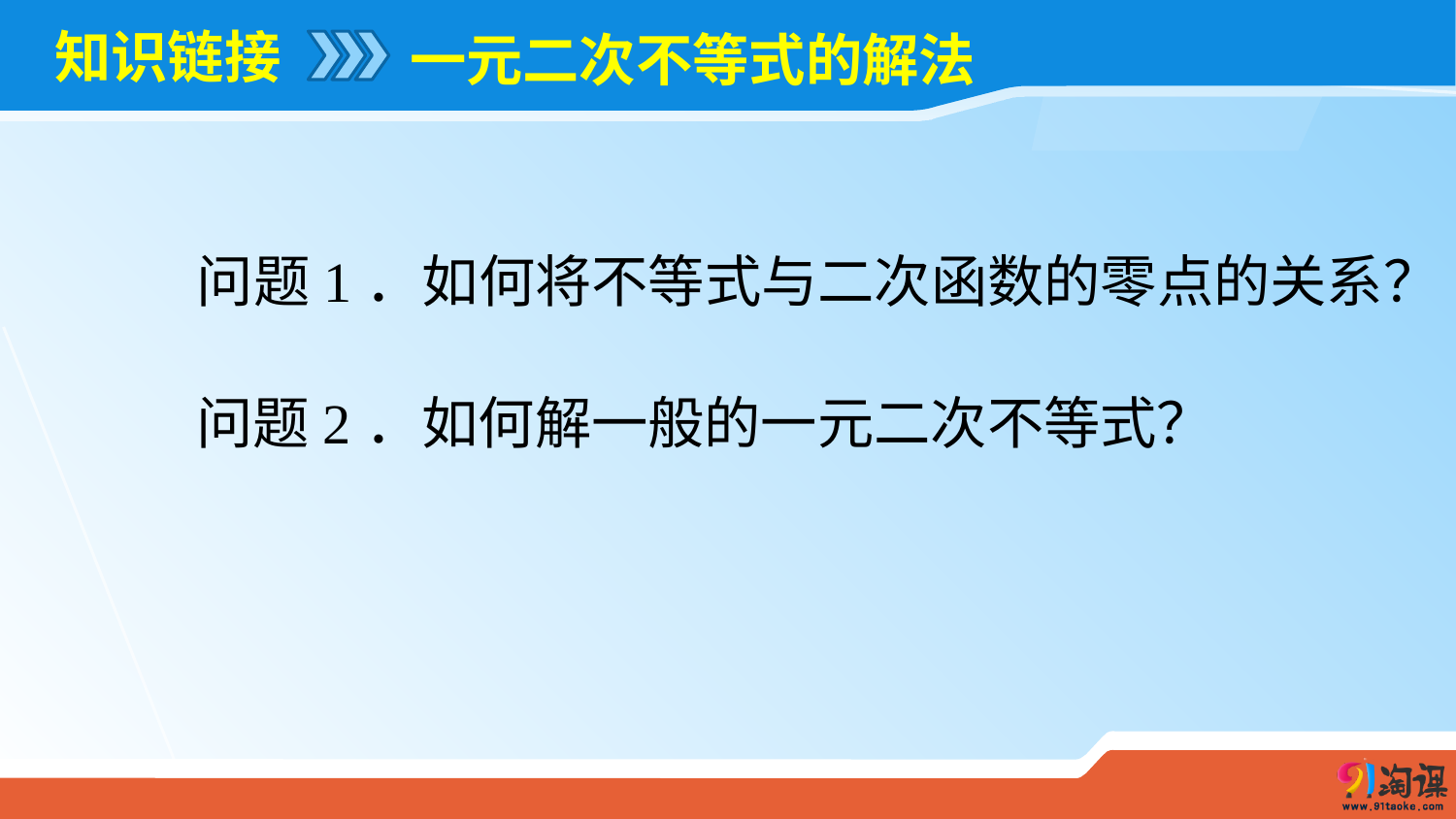

# 知识链接
一元二次不等式的解法
问题1．如何将不等式与二次函数的零点的关系？
问题2．如何解一般的一元二次不等式？